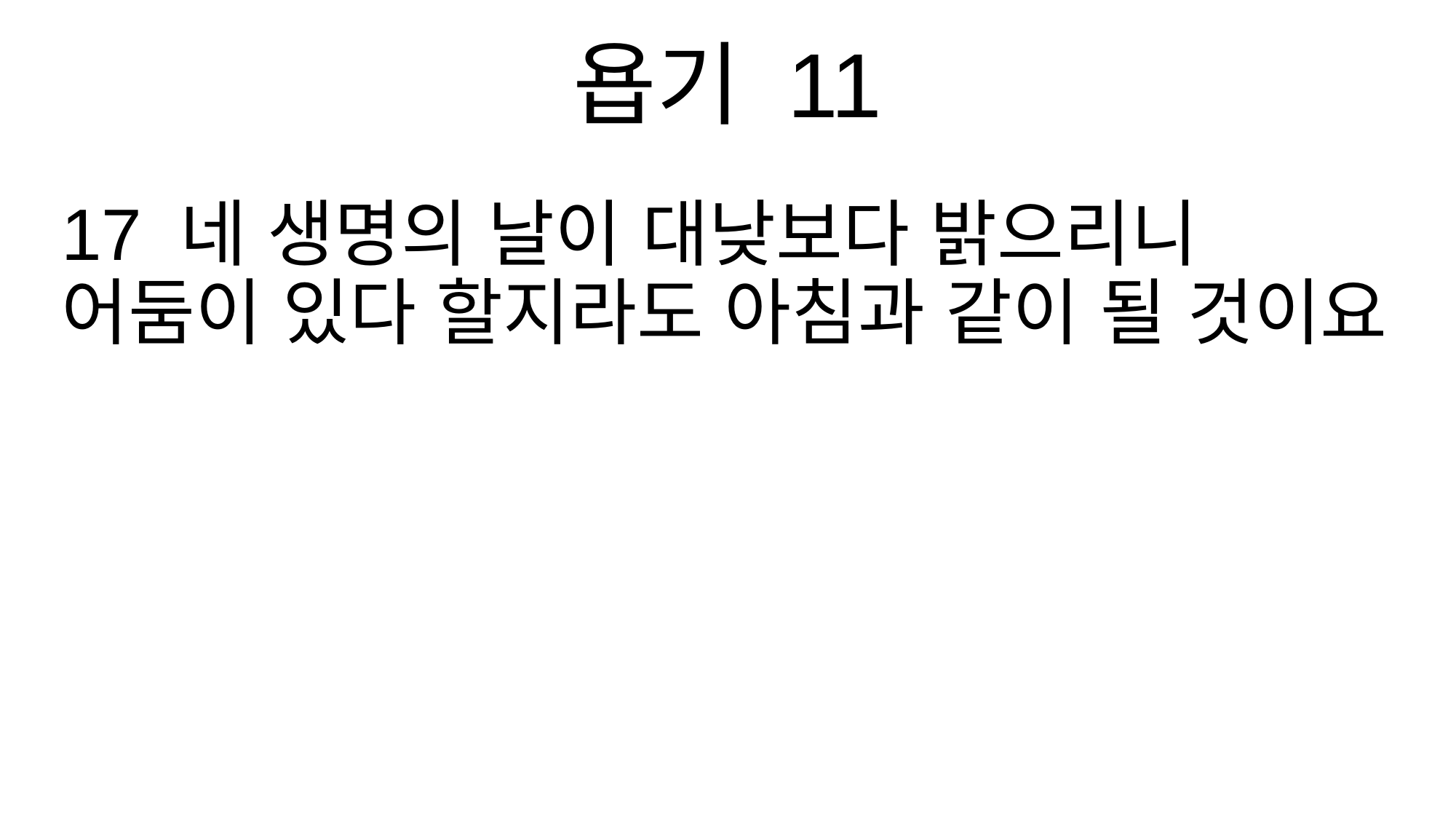

욥기 11
17 네 생명의 날이 대낮보다 밝으리니 어둠이 있다 할지라도 아침과 같이 될 것이요